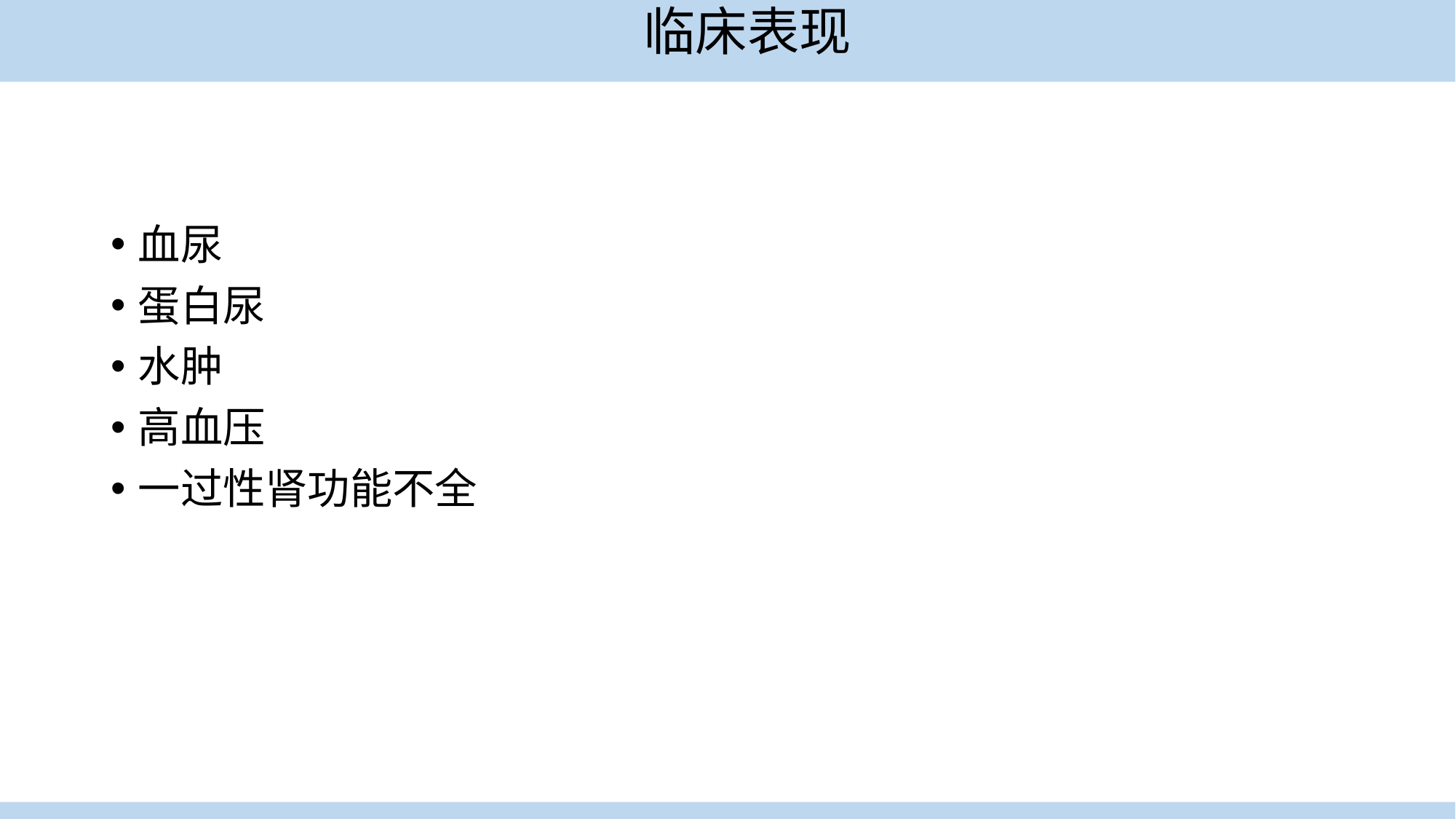

# 临床表现
血尿
蛋白尿
水肿
高血压
一过性肾功能不全